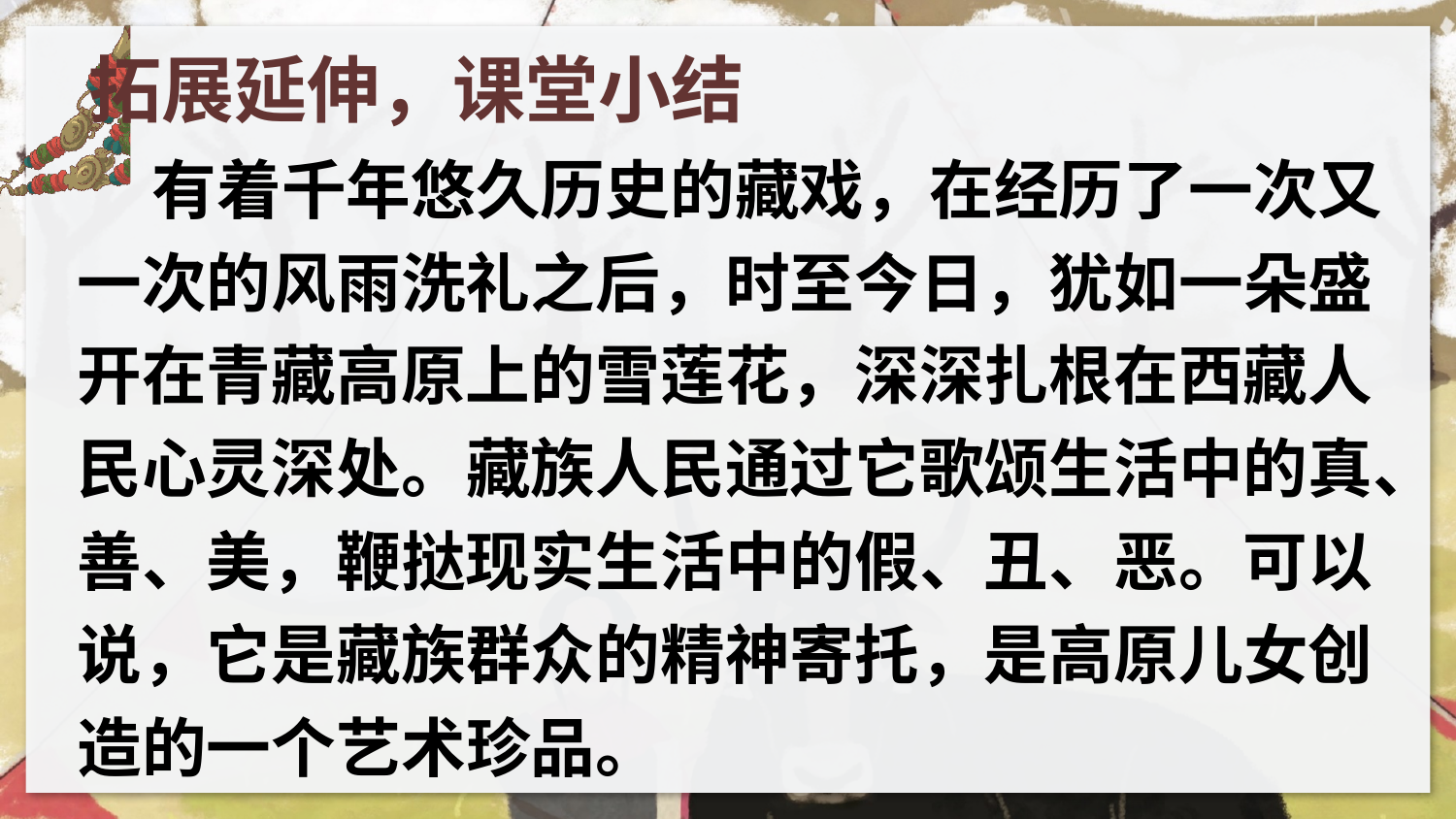

拓展延伸，课堂小结
    有着千年悠久历史的藏戏，在经历了一次又一次的风雨洗礼之后，时至今日，犹如一朵盛开在青藏高原上的雪莲花，深深扎根在西藏人民心灵深处。藏族人民通过它歌颂生活中的真、善、美，鞭挞现实生活中的假、丑、恶。可以说，它是藏族群众的精神寄托，是高原儿女创造的一个艺术珍品。